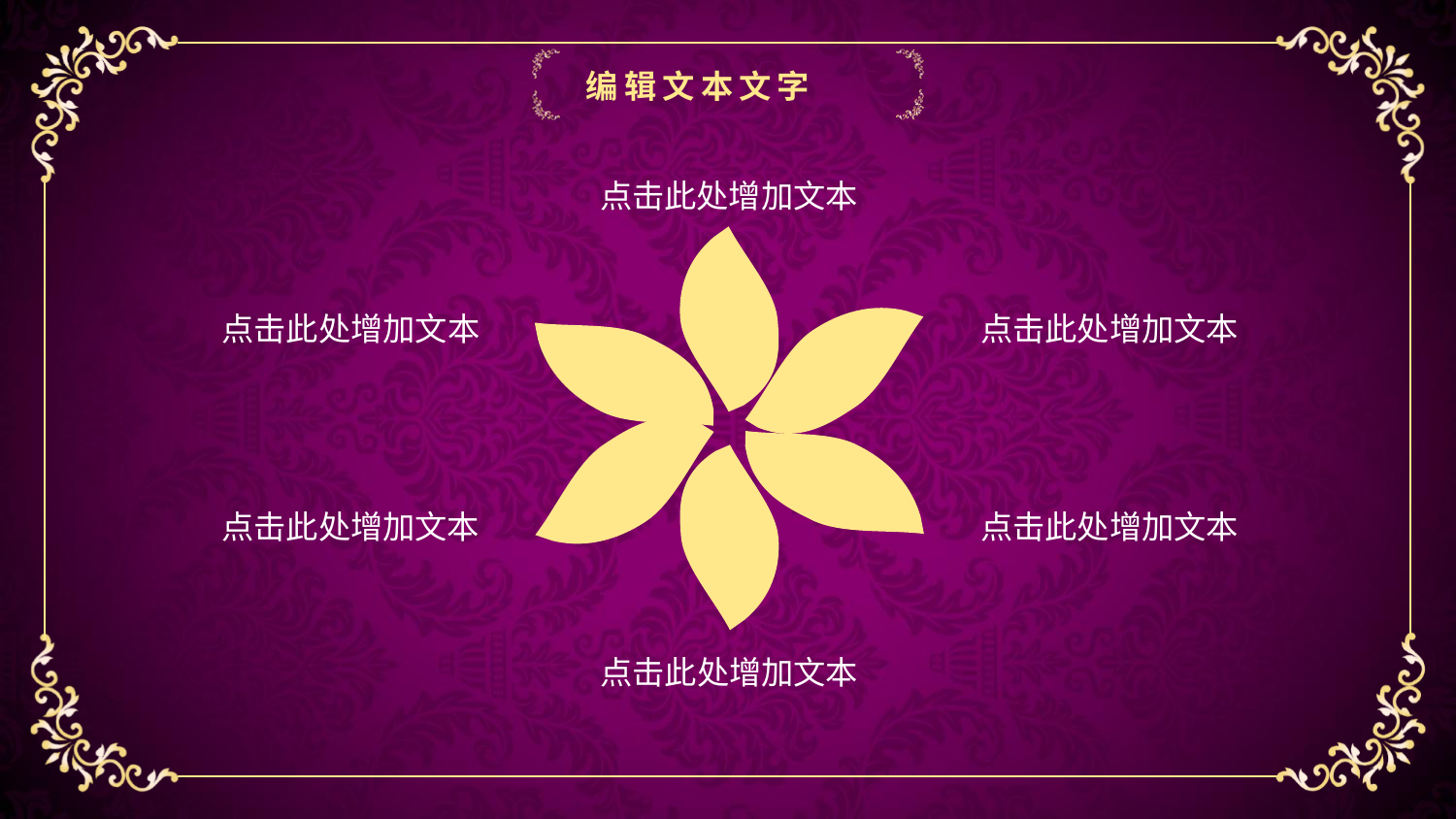

编辑文本文字
点击此处增加文本

点击此处增加文本
点击此处增加文本

点击此处增加文本
点击此处增加文本
点击此处增加文本